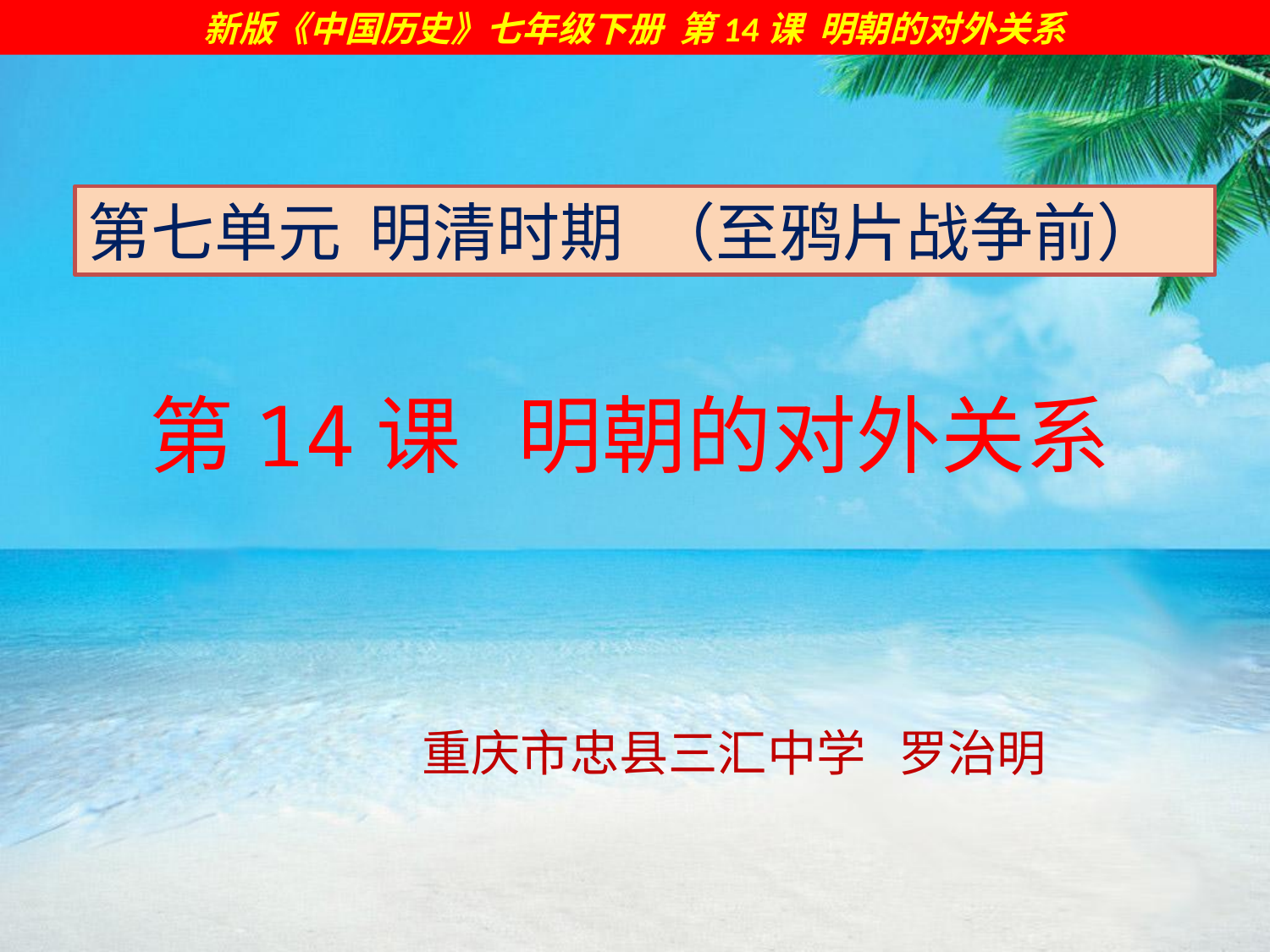

新版《中国历史》七年级下册  第14课  明朝的对外关系
第七单元  明清时期  （至鸦片战争前）